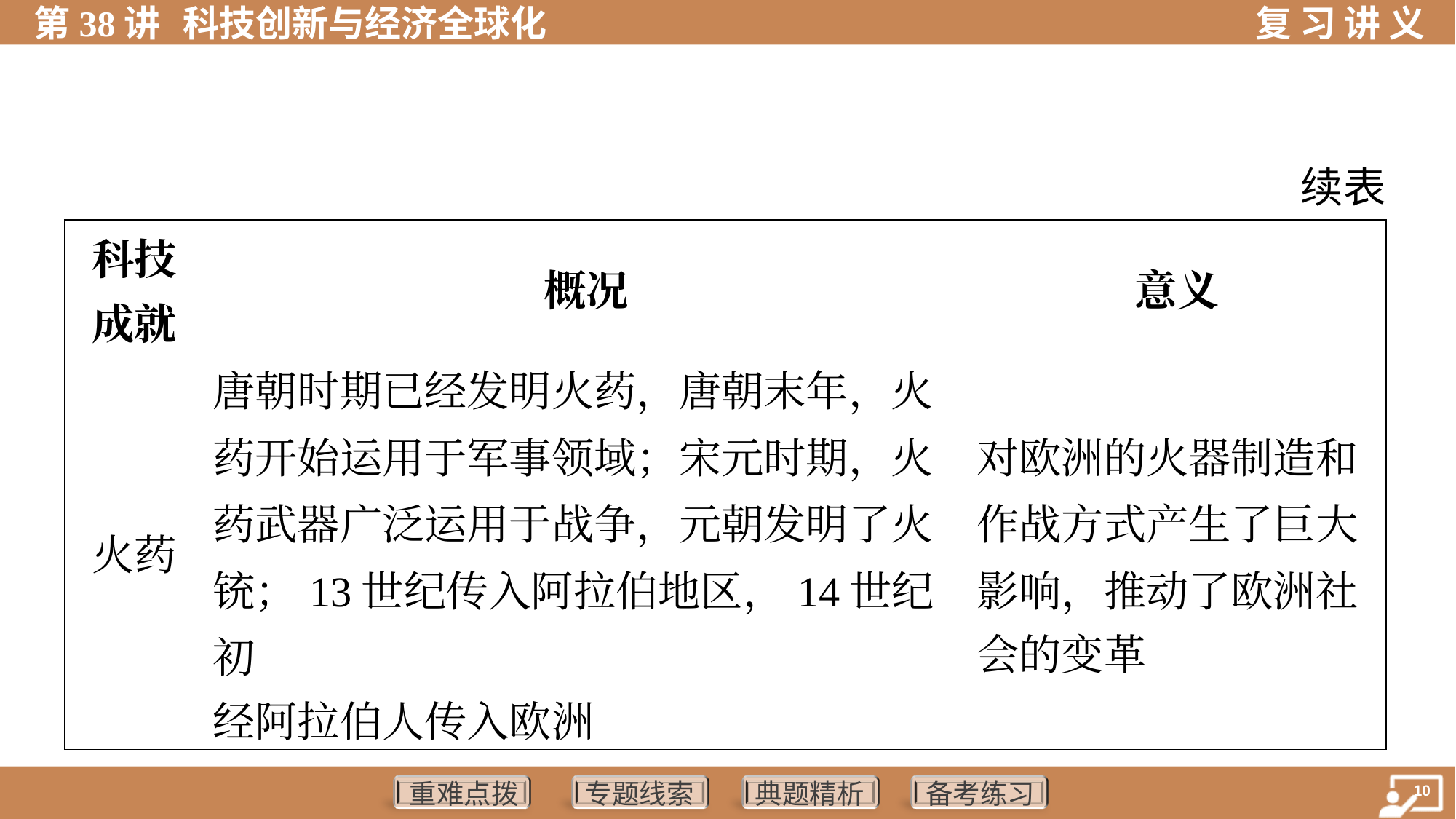

续表
| 科技 成就 | 概况 | 意义 |
| --- | --- | --- |
| 火药 | 唐朝时期已经发明火药，唐朝末年，火 药开始运用于军事领域；宋元时期，火 药武器广泛运用于战争，元朝发明了火 铳；13世纪传入阿拉伯地区，14世纪初 经阿拉伯人传入欧洲 | 对欧洲的火器制造和 作战方式产生了巨大 影响，推动了欧洲社 会的变革 |